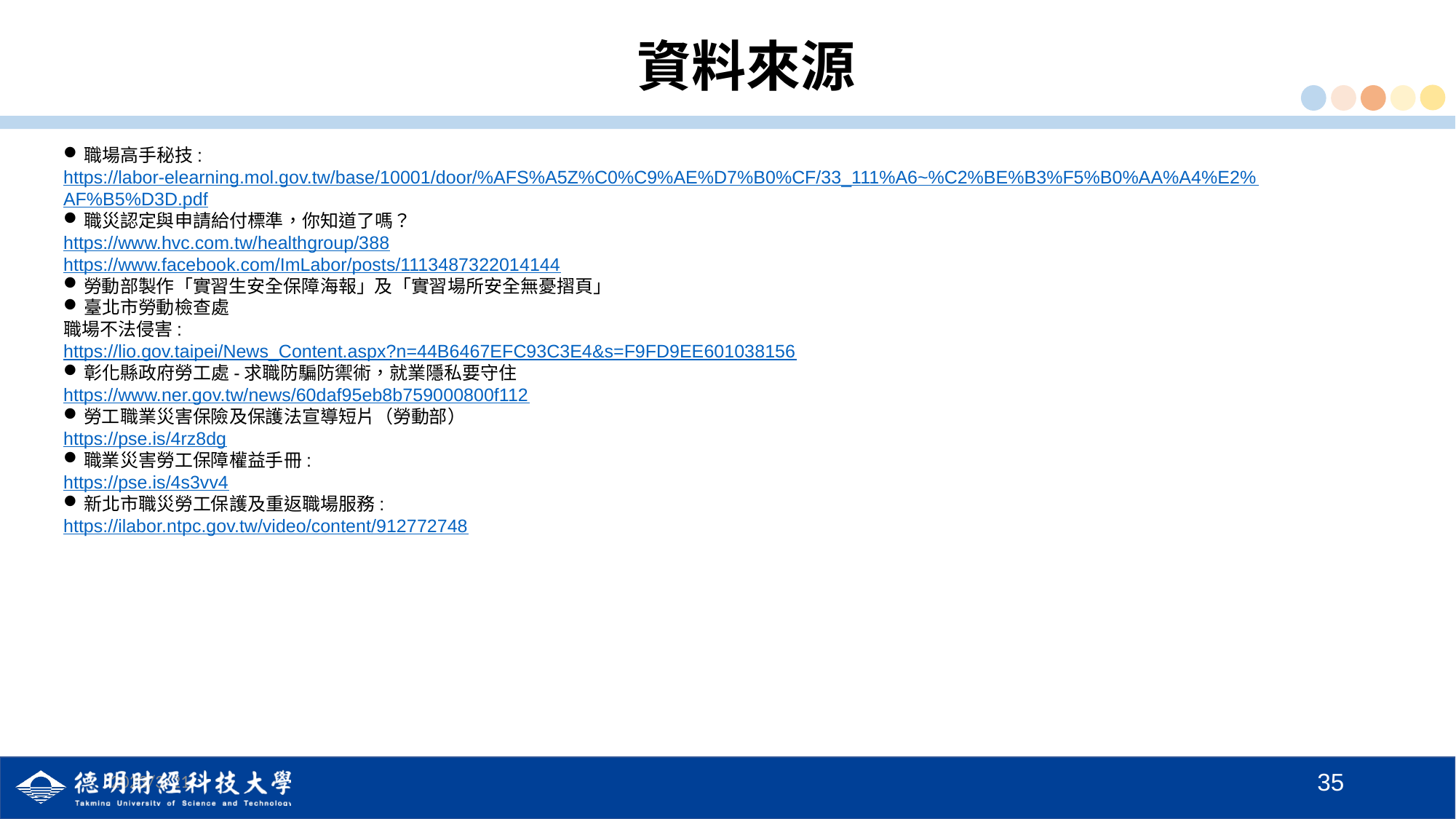

# 資料來源
職場高手秘技:
https://labor-elearning.mol.gov.tw/base/10001/door/%AFS%A5Z%C0%C9%AE%D7%B0%CF/33_111%A6~%C2%BE%B3%F5%B0%AA%A4%E2%
AF%B5%D3D.pdf
職災認定與申請給付標準，你知道了嗎？
https://www.hvc.com.tw/healthgroup/388
https://www.facebook.com/ImLabor/posts/1113487322014144
勞動部製作「實習生安全保障海報」及「實習場所安全無憂摺頁」
臺北市勞動檢查處
職場不法侵害:
https://lio.gov.taipei/News_Content.aspx?n=44B6467EFC93C3E4&s=F9FD9EE601038156
彰化縣政府勞工處-求職防騙防禦術，就業隱私要守住
https://www.ner.gov.tw/news/60daf95eb8b759000800f112
勞工職業災害保險及保護法宣導短片（勞動部）
https://pse.is/4rz8dg
職業災害勞工保障權益手冊:
https://pse.is/4s3vv4
新北市職災勞工保護及重返職場服務:
https://ilabor.ntpc.gov.tw/video/content/912772748

35